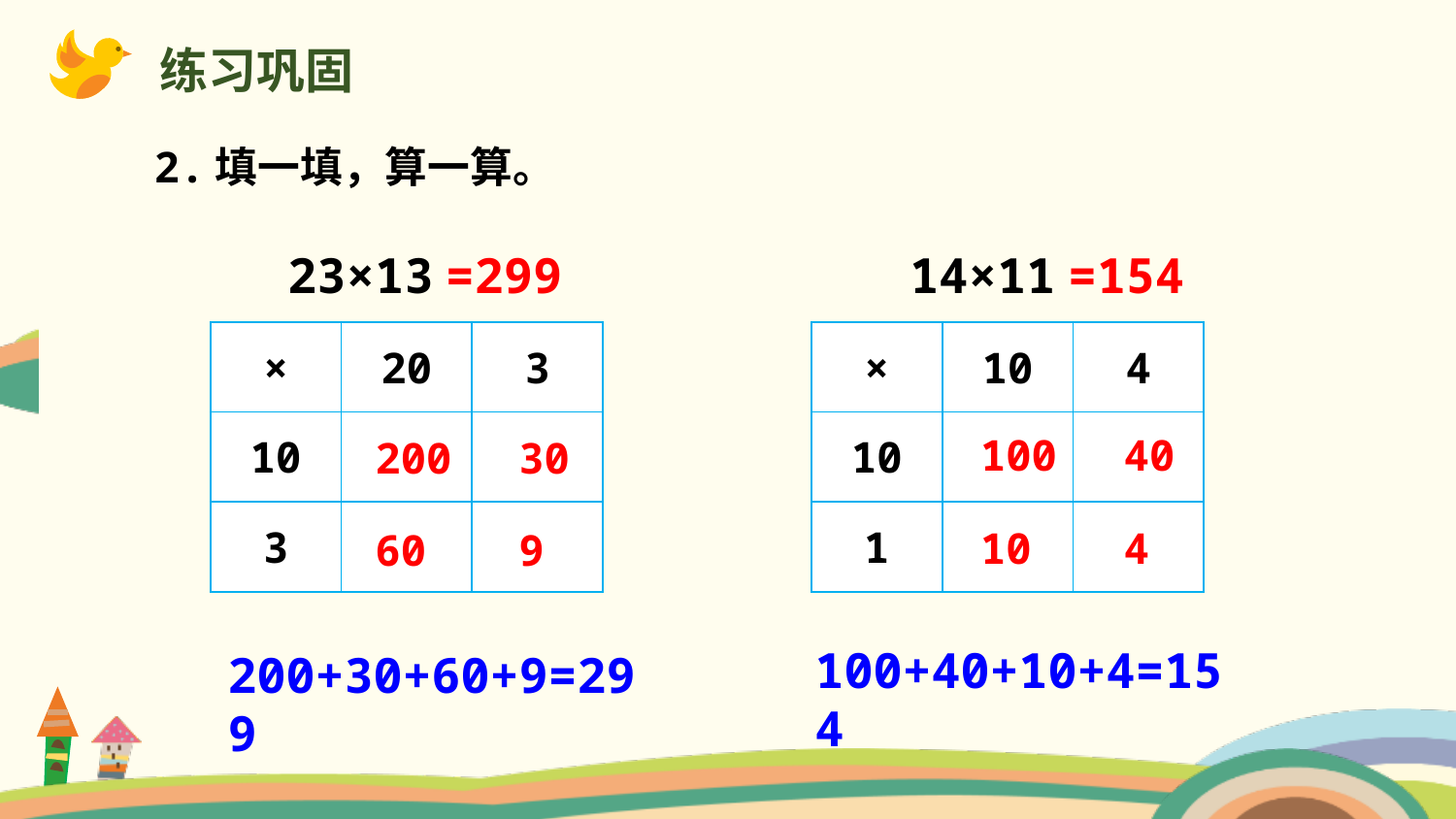

练习巩固
2.填一填，算一算。
23×13
=299
14×11
=154
| × | 20 | 3 |
| --- | --- | --- |
| 10 |  |  |
| 3 |  |  |
| × | 10 | 4 |
| --- | --- | --- |
| 10 |  |  |
| 1 |  |  |
100
40
200
30
10
4
60
9
100+40+10+4=154
200+30+60+9=299